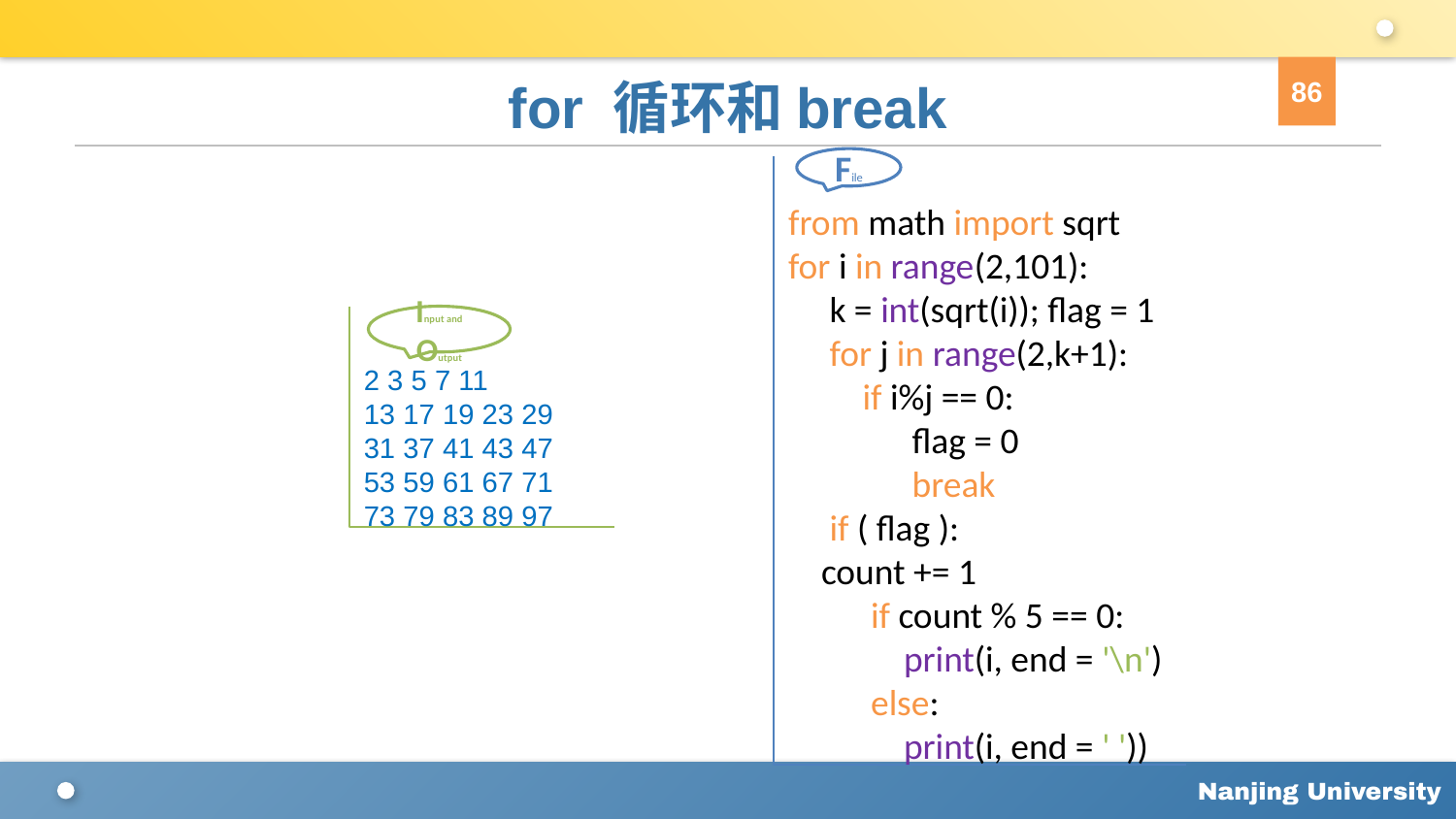

86
# for 循环和break
File

from math import sqrt
for i in range(2,101):
     k = int(sqrt(i)); flag = 1
     for j in range(2,k+1):
         if i%j == 0:
               flag = 0
               break
     if ( flag ):
    count += 1
          if count % 5 == 0:
              print(i, end = '\n')
          else:
              print(i, end = ' '))

2 3 5 7 11
13 17 19 23 29
31 37 41 43 47
53 59 61 67 71
73 79 83 89 97
Input and Output